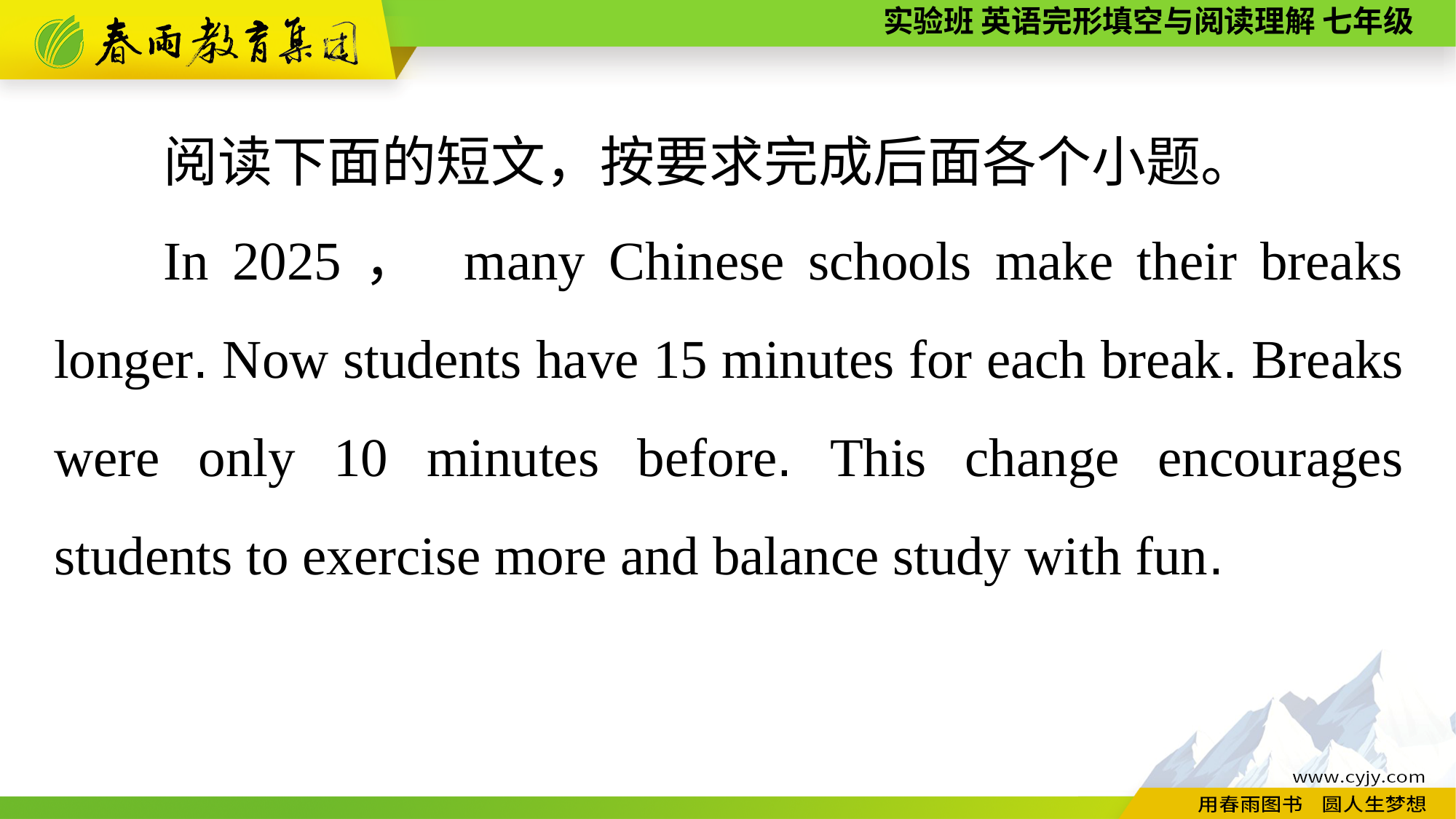

阅读下面的短文，按要求完成后面各个小题。
In 2025， many Chinese schools make their breaks longer. Now students have 15 minutes for each break. Breaks were only 10 minutes before. This change encourages students to exercise more and balance study with fun.